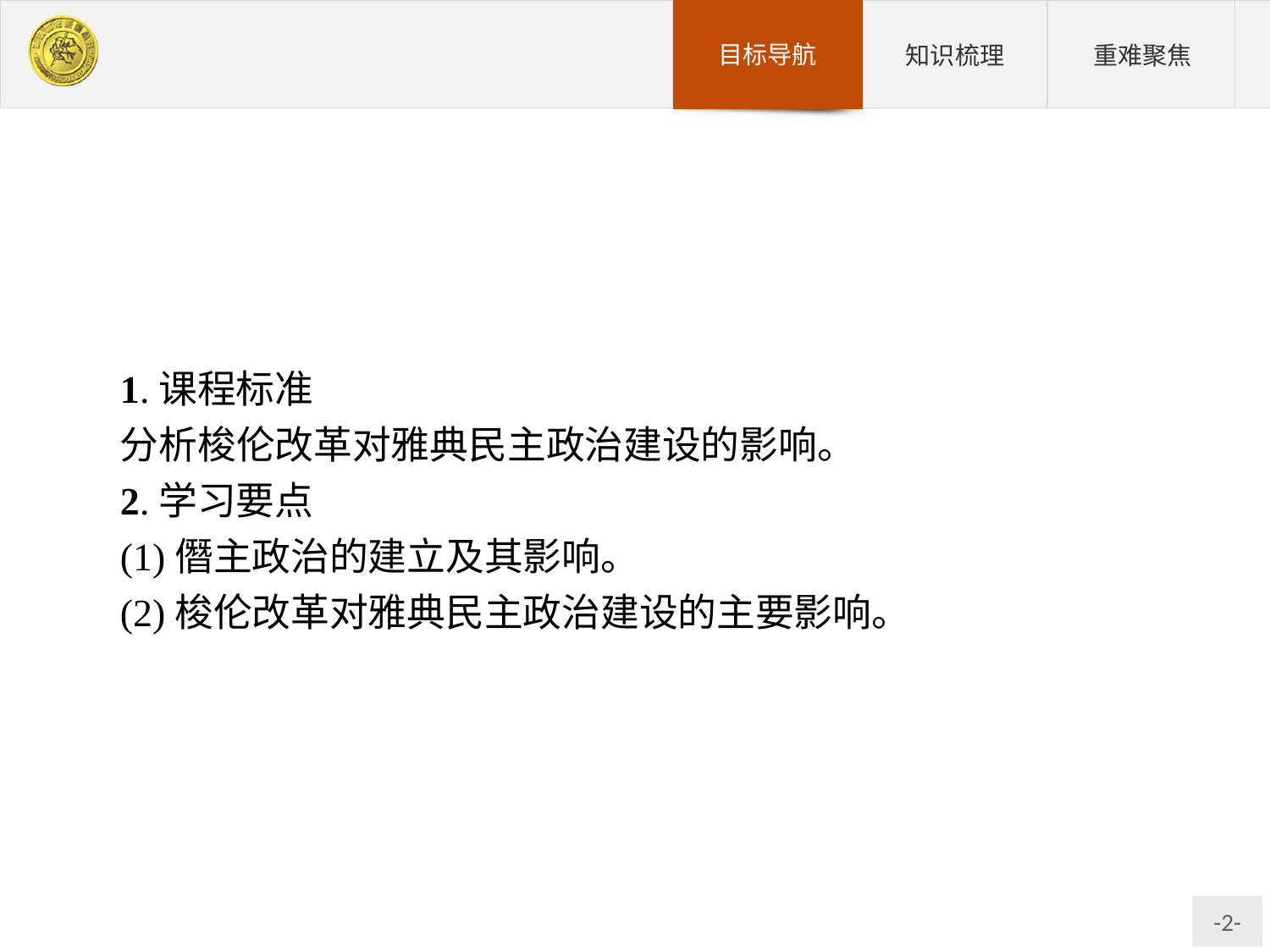

1.课程标准
分析梭伦改革对雅典民主政治建设的影响。
2.学习要点
(1)僭主政治的建立及其影响。
(2)梭伦改革对雅典民主政治建设的主要影响。